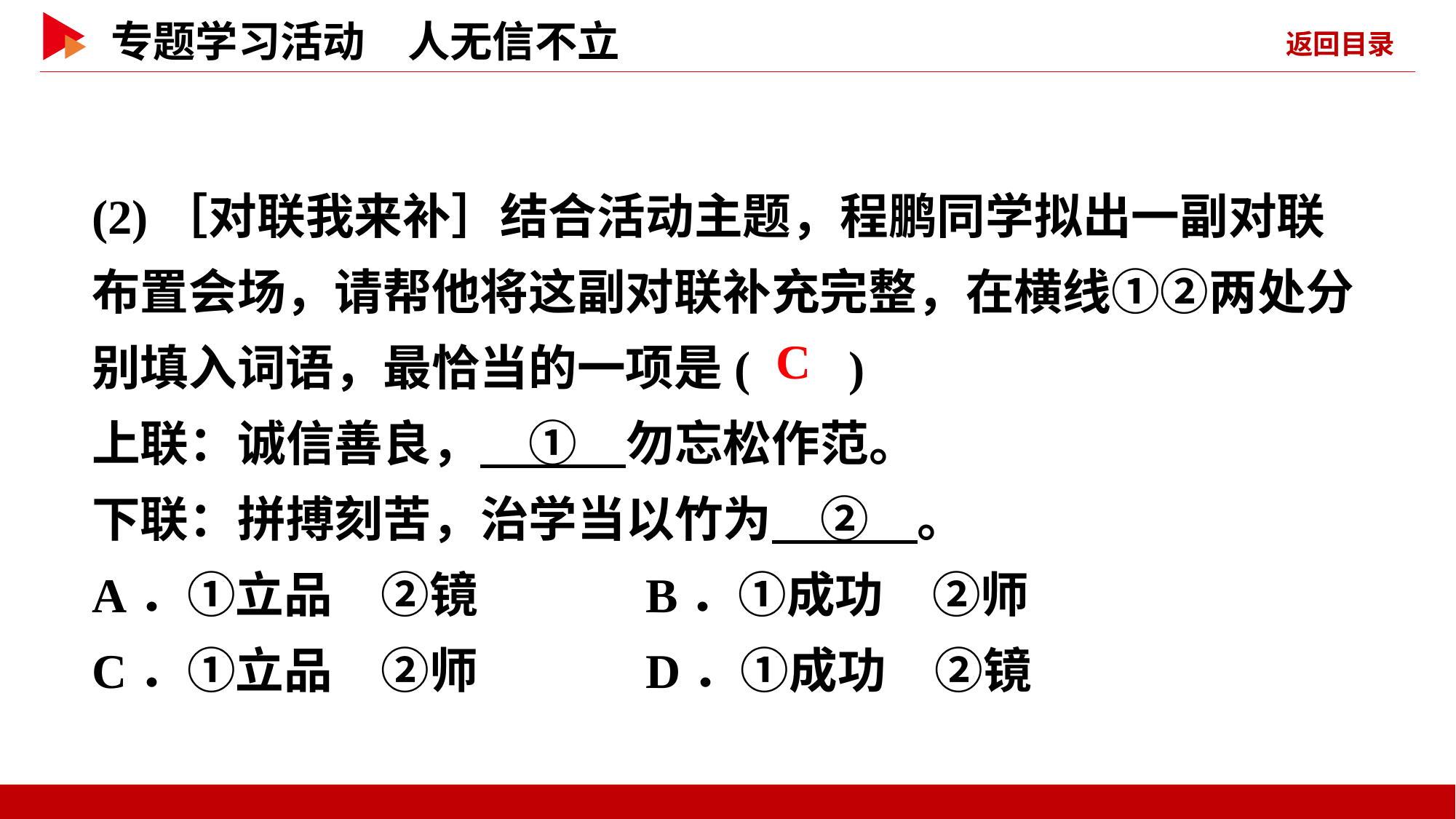

(2)［对联我来补］结合活动主题，程鹏同学拟出一副对联布置会场，请帮他将这副对联补充完整，在横线①②两处分别填入词语，最恰当的一项是(        )
上联：诚信善良，　①　勿忘松作范。
下联：拼搏刻苦，治学当以竹为　②　。
A．①立品　②镜              B．①成功　②师
C．①立品　②师              D．①成功　②镜
   C